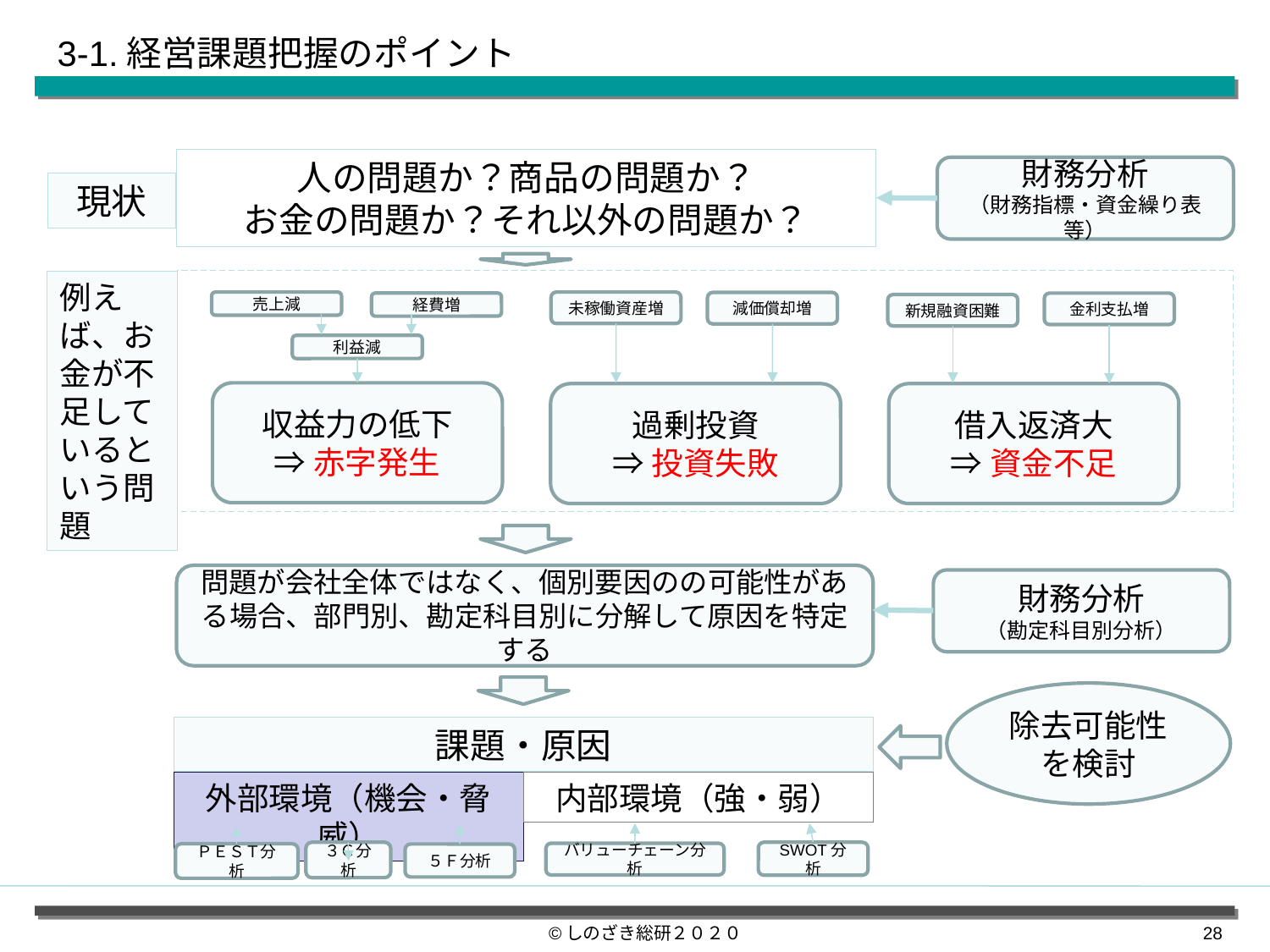

3-1.経営課題把握のポイント
人の問題か？商品の問題か？
お金の問題か？それ以外の問題か？
財務分析
（財務指標・資金繰り表等）
現状

例えば、お金が不足しているという問題
売上減
未稼働資産増
減価償却増
経費増
金利支払増
新規融資困難
利益減
収益力の低下
⇒赤字発生
過剰投資
⇒投資失敗
借入返済大
⇒資金不足

問題が会社全体ではなく、個別要因のの可能性がある場合、部門別、勘定科目別に分解して原因を特定する
財務分析
（勘定科目別分析）

除去可能性を検討
課題・原因

内部環境（強・弱）
外部環境（機会・脅威）
３Ｃ分析
SWOT分析
バリューチェーン分析
ＰＥＳＴ分析
５Ｆ分析
©しのざき総研２０２０
28